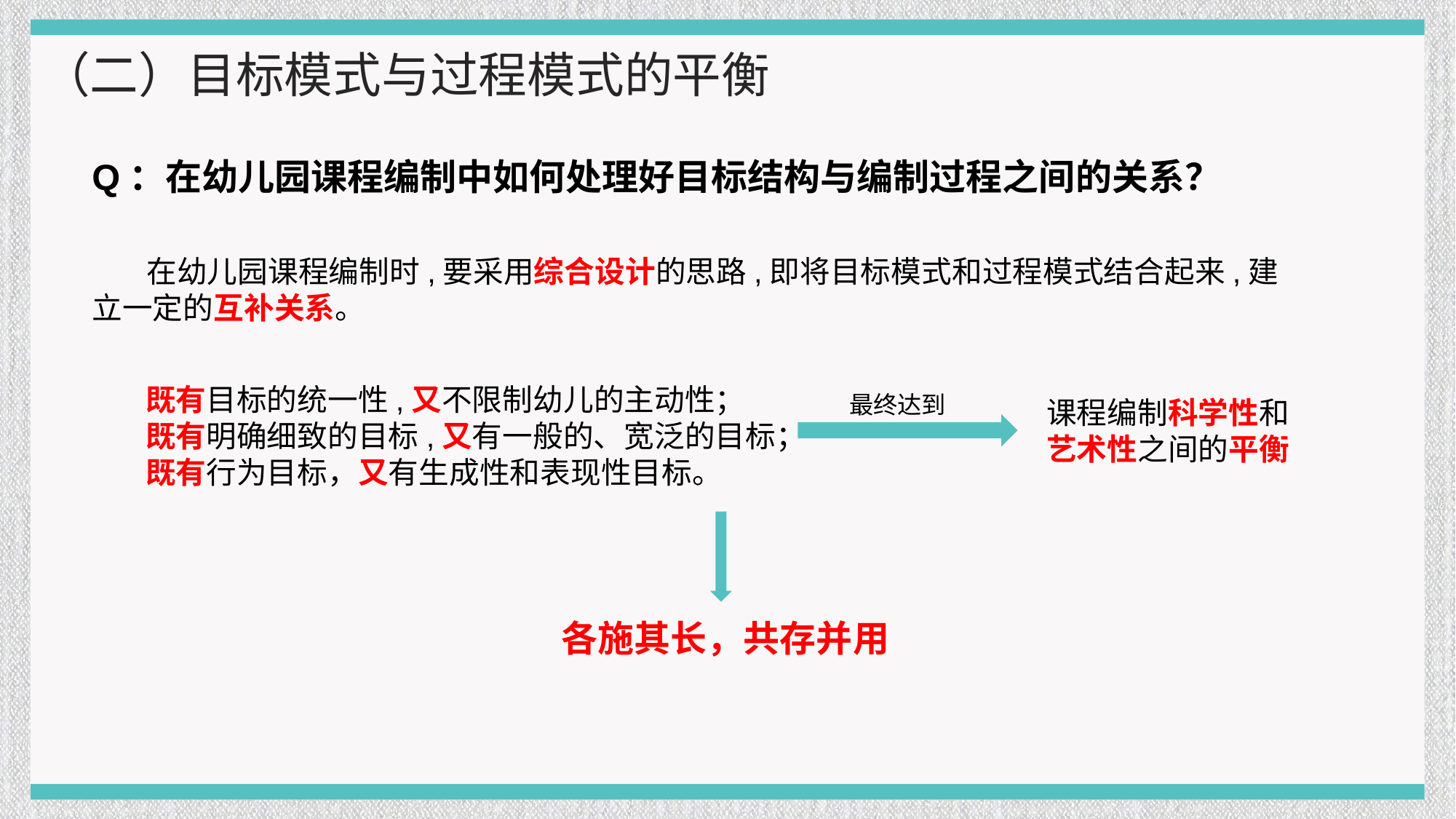

（二）目标模式与过程模式的平衡
Q：在幼儿园课程编制中如何处理好目标结构与编制过程之间的关系？
在幼儿园课程编制时,要采用综合设计的思路,即将目标模式和过程模式结合起来,建立一定的互补关系。
既有目标的统一性,又不限制幼儿的主动性；
既有明确细致的目标,又有一般的、宽泛的目标；
既有行为目标，又有生成性和表现性目标。
最终达到
课程编制科学性和艺术性之间的平衡

各施其长，共存并用